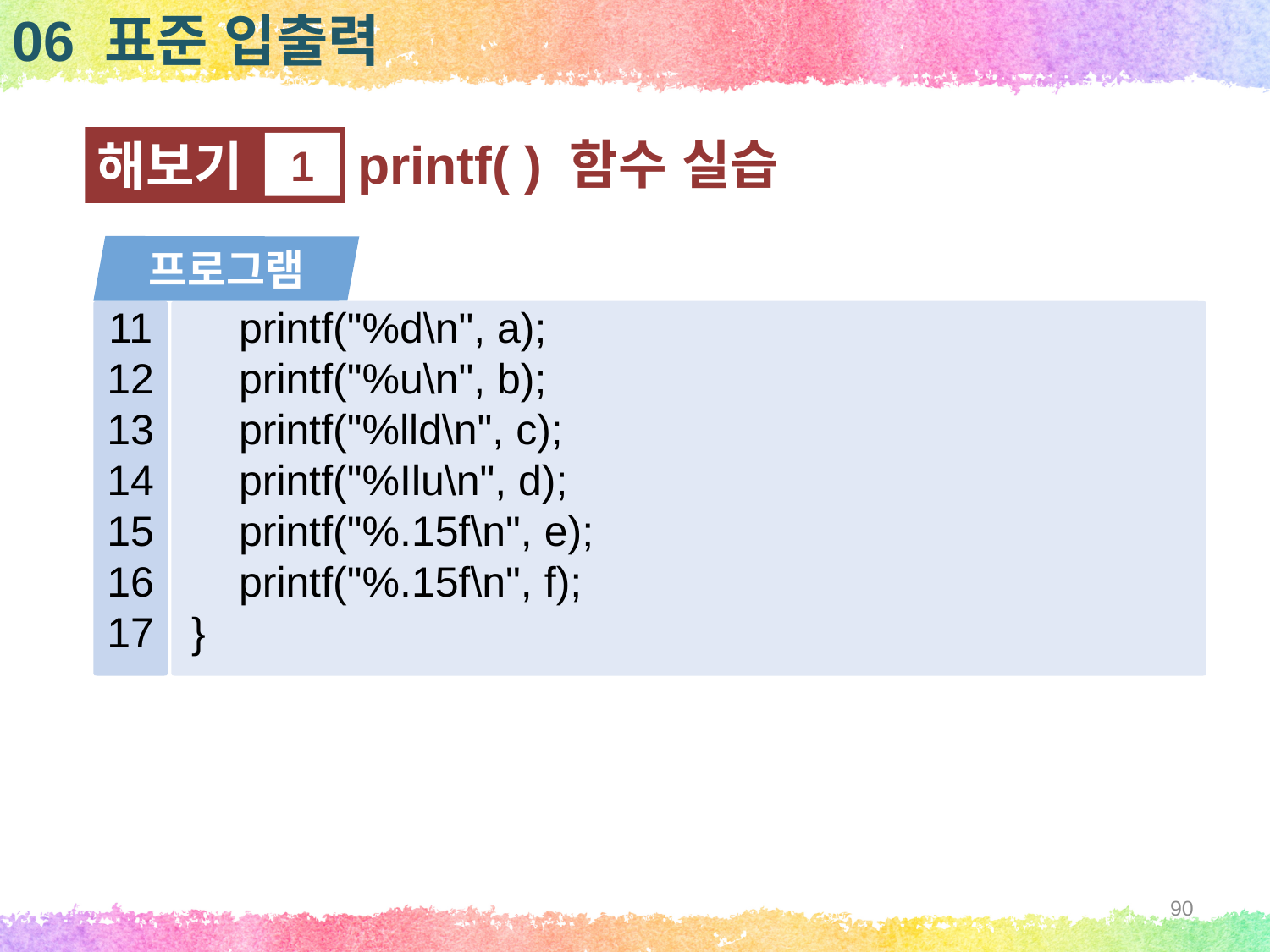

06 표준 입출력
printf( ) 함수 실습
해보기
1
프로그램
11
12
13
14
15
16
17
    printf("%d\n", a);
    printf("%u\n", b);
    printf("%lld\n", c);
    printf("%Ilu\n", d);
    printf("%.15f\n", e);
    printf("%.15f\n", f);
}
90